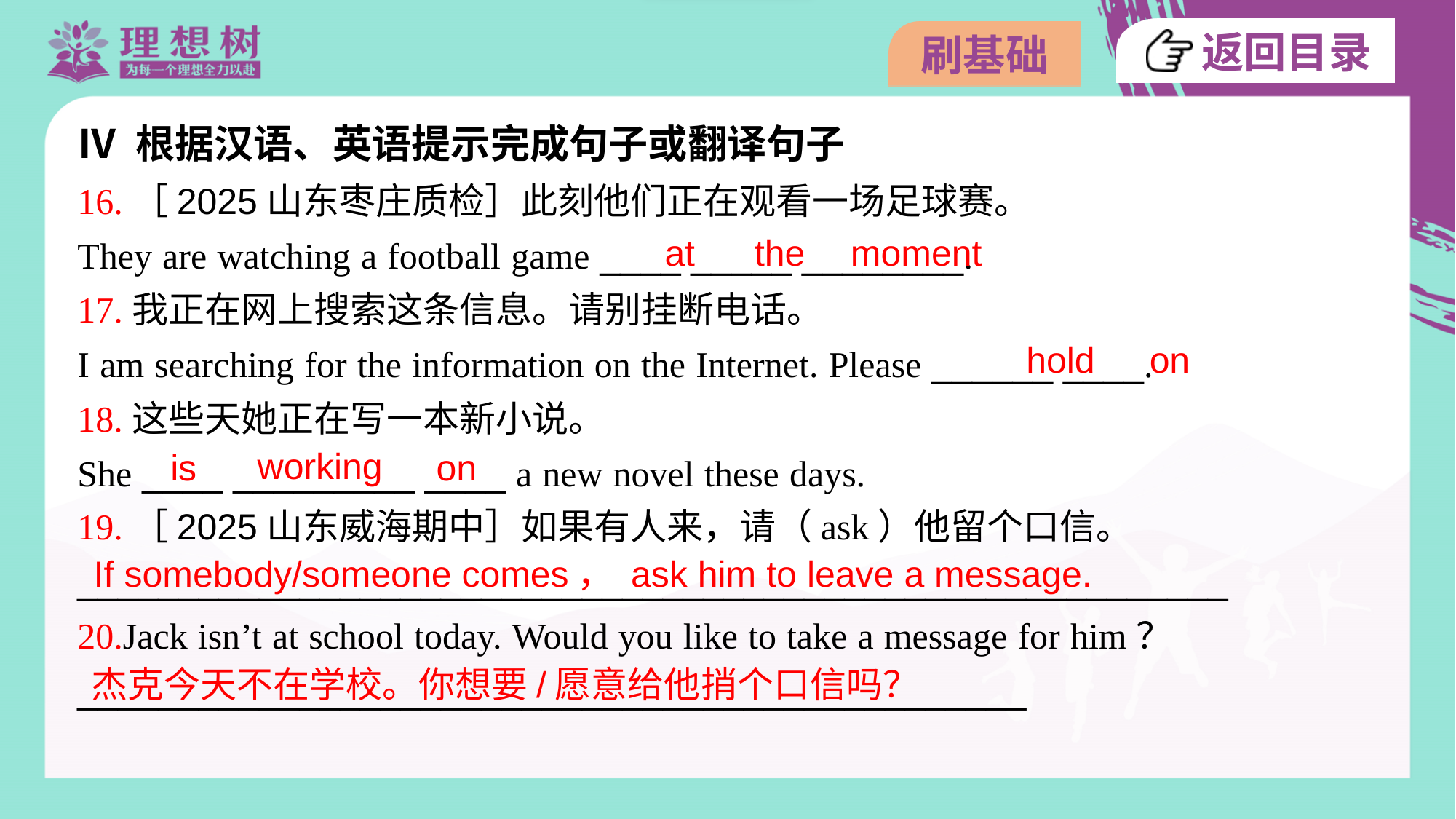

Ⅳ 根据汉语、英语提示完成句子或翻译句子
16.［2025山东枣庄质检］此刻他们正在观看一场足球赛。
They are watching a football game ____ _____ ________.
at
the
moment
17.我正在网上搜索这条信息。请别挂断电话。
I am searching for the information on the Internet. Please ______ ____.
hold
on
18.这些天她正在写一本新小说。
She ____ _________ ____ a new novel these days.
working
is
on
19.［2025山东威海期中］如果有人来，请（ask）他留个口信。
_________________________________________________________
20.Jack isn’t at school today. Would you like to take a message for him？
_______________________________________________
If somebody/someone comes， ask him to leave a message.
杰克今天不在学校。你想要/愿意给他捎个口信吗？